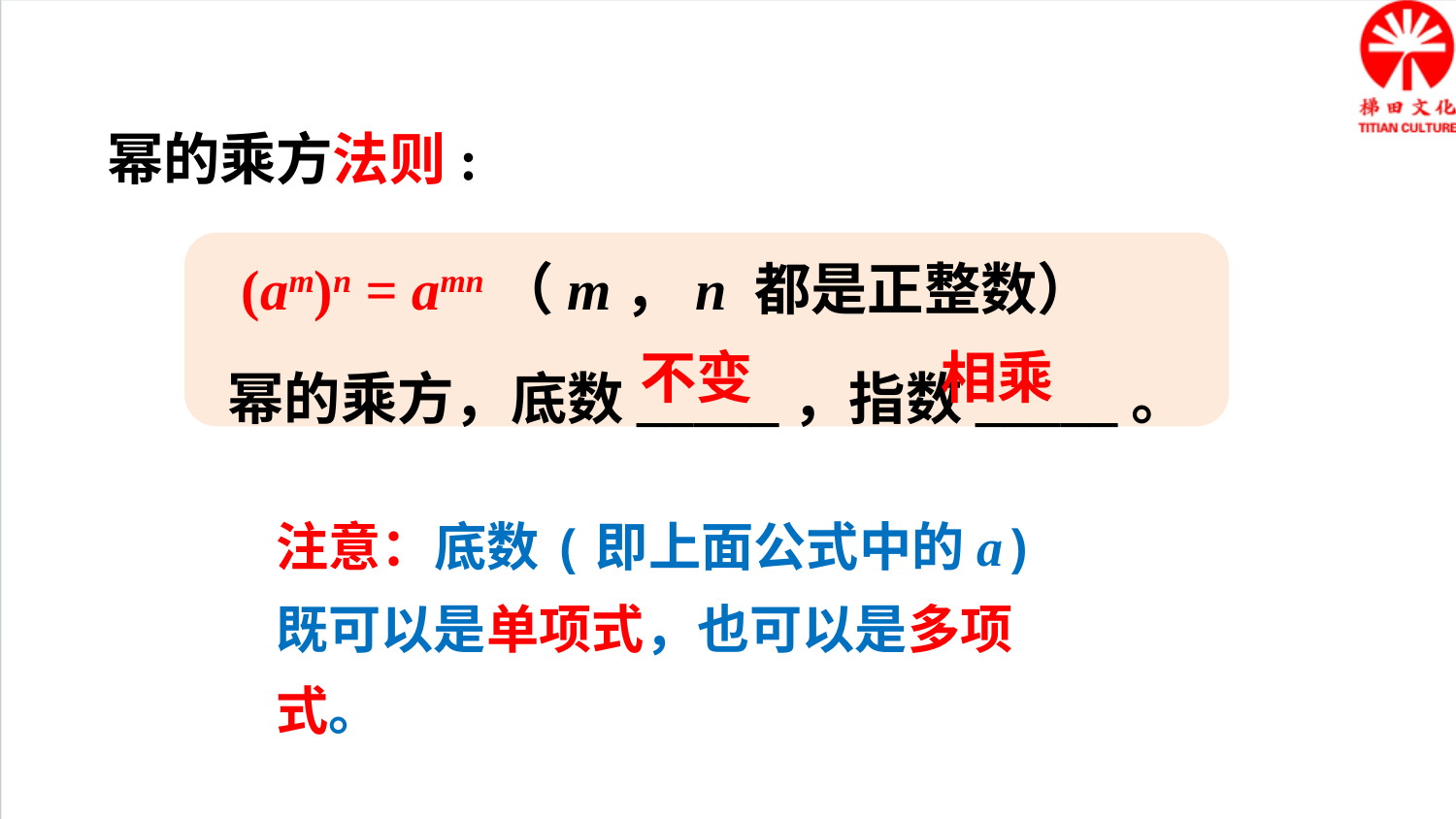

幂的乘方法则:

(am)n = amn（m，n 都是正整数）
幂的乘方，底数_____，指数_____。
不变
相乘
注意：底数(即上面公式中的a)既可以是单项式，也可以是多项式。